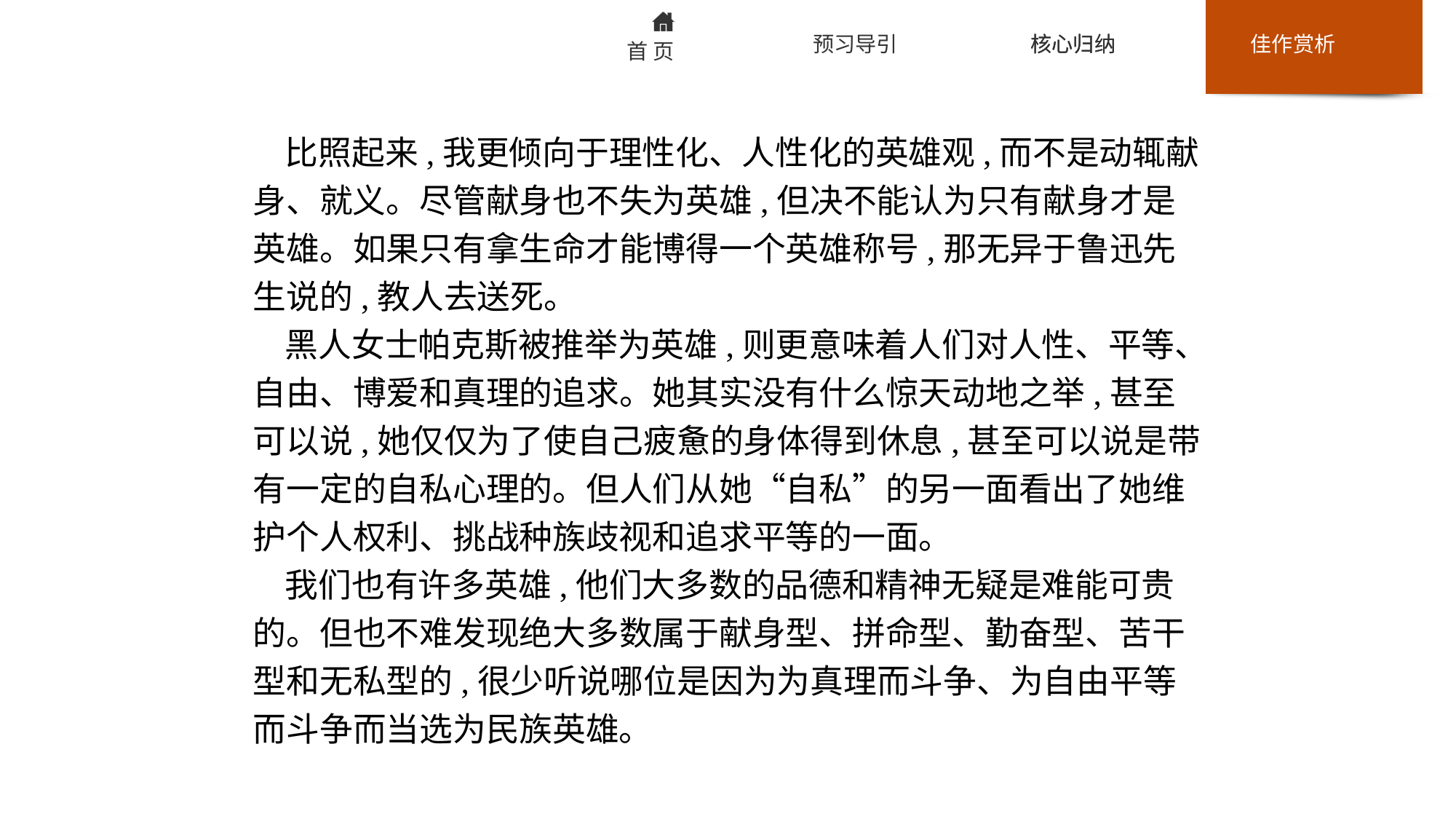

比照起来,我更倾向于理性化、人性化的英雄观,而不是动辄献身、就义。尽管献身也不失为英雄,但决不能认为只有献身才是英雄。如果只有拿生命才能博得一个英雄称号,那无异于鲁迅先生说的,教人去送死。
黑人女士帕克斯被推举为英雄,则更意味着人们对人性、平等、自由、博爱和真理的追求。她其实没有什么惊天动地之举,甚至可以说,她仅仅为了使自己疲惫的身体得到休息,甚至可以说是带有一定的自私心理的。但人们从她“自私”的另一面看出了她维护个人权利、挑战种族歧视和追求平等的一面。
我们也有许多英雄,他们大多数的品德和精神无疑是难能可贵的。但也不难发现绝大多数属于献身型、拼命型、勤奋型、苦干型和无私型的,很少听说哪位是因为为真理而斗争、为自由平等而斗争而当选为民族英雄。